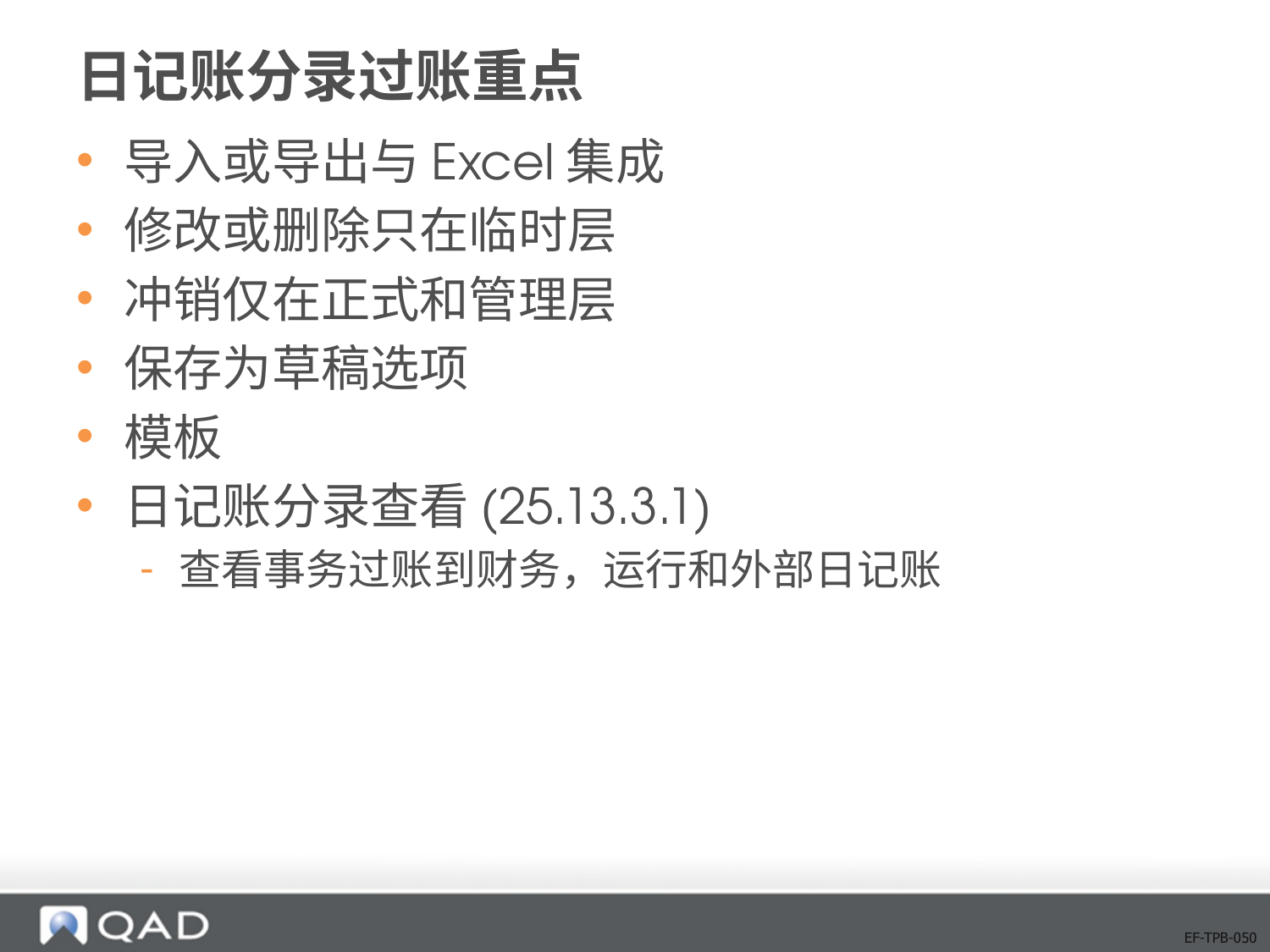

# 日记账分录过账重点
导入或导出与Excel集成
修改或删除只在临时层
冲销仅在正式和管理层
保存为草稿选项
模板
日记账分录查看(25.13.3.1)
查看事务过账到财务，运行和外部日记账
EF-TPB-050